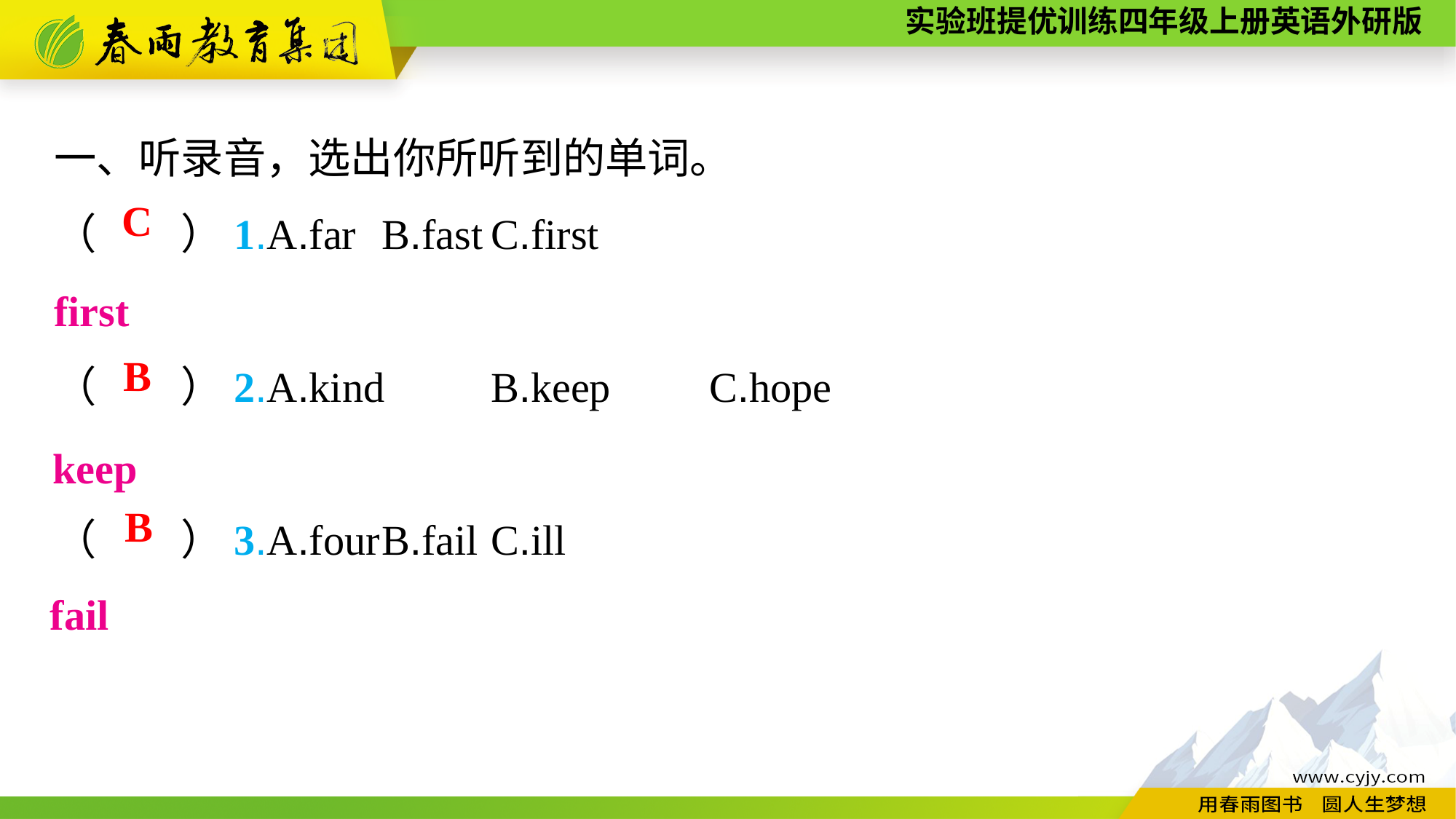

一、听录音，选出你所听到的单词。
（　　）1.A.far	B.fast	C.first

（　　）2.A.kind	B.keep	C.hope

（　　）3.A.four	B.fail	C.ill

C
first
B
keep
B
fail